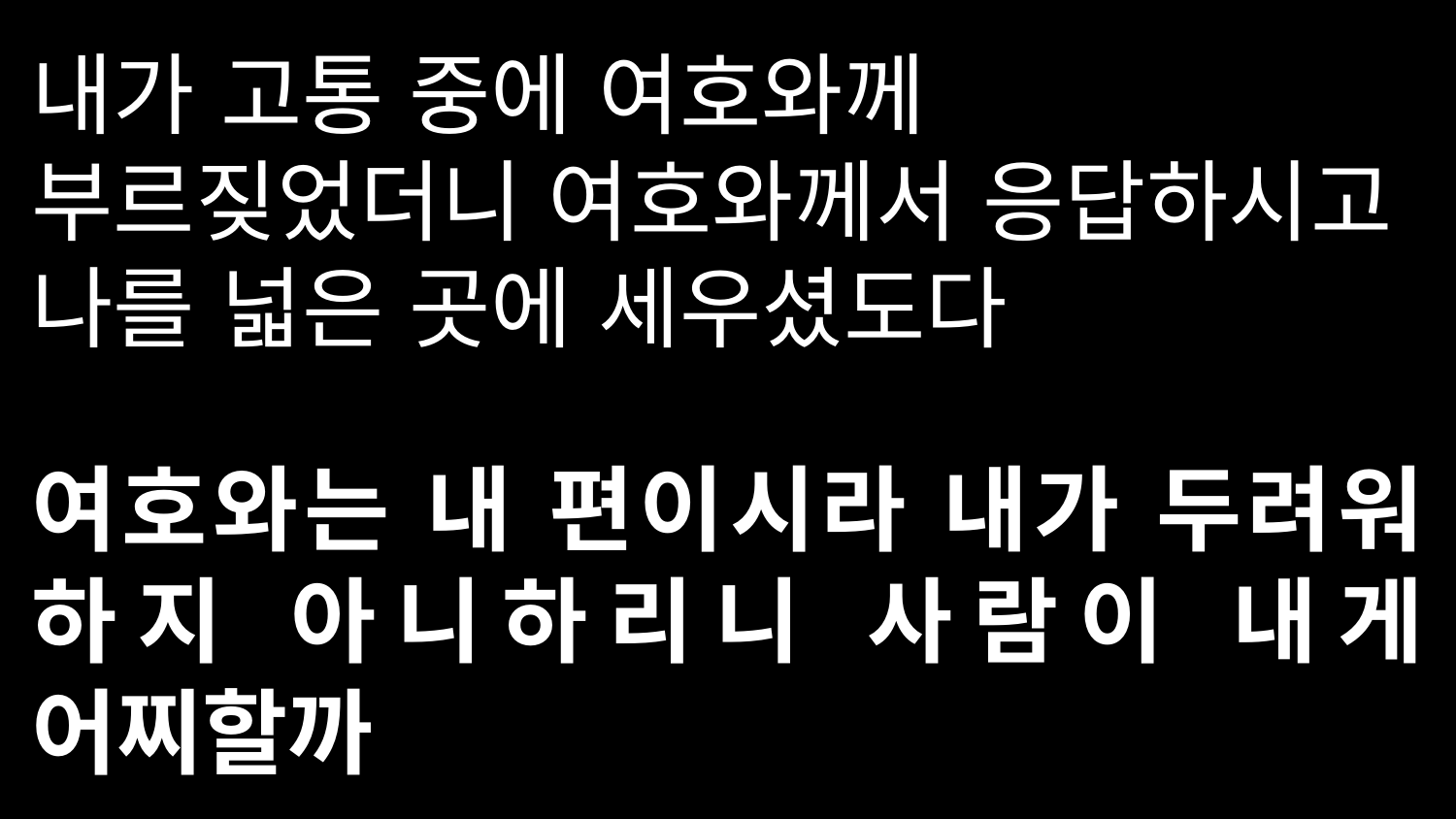

내가 고통 중에 여호와께 부르짖었더니 여호와께서 응답하시고 나를 넓은 곳에 세우셨도다
여호와는 내 편이시라 내가 두려워 하지 아니하리니 사람이 내게 어찌할까